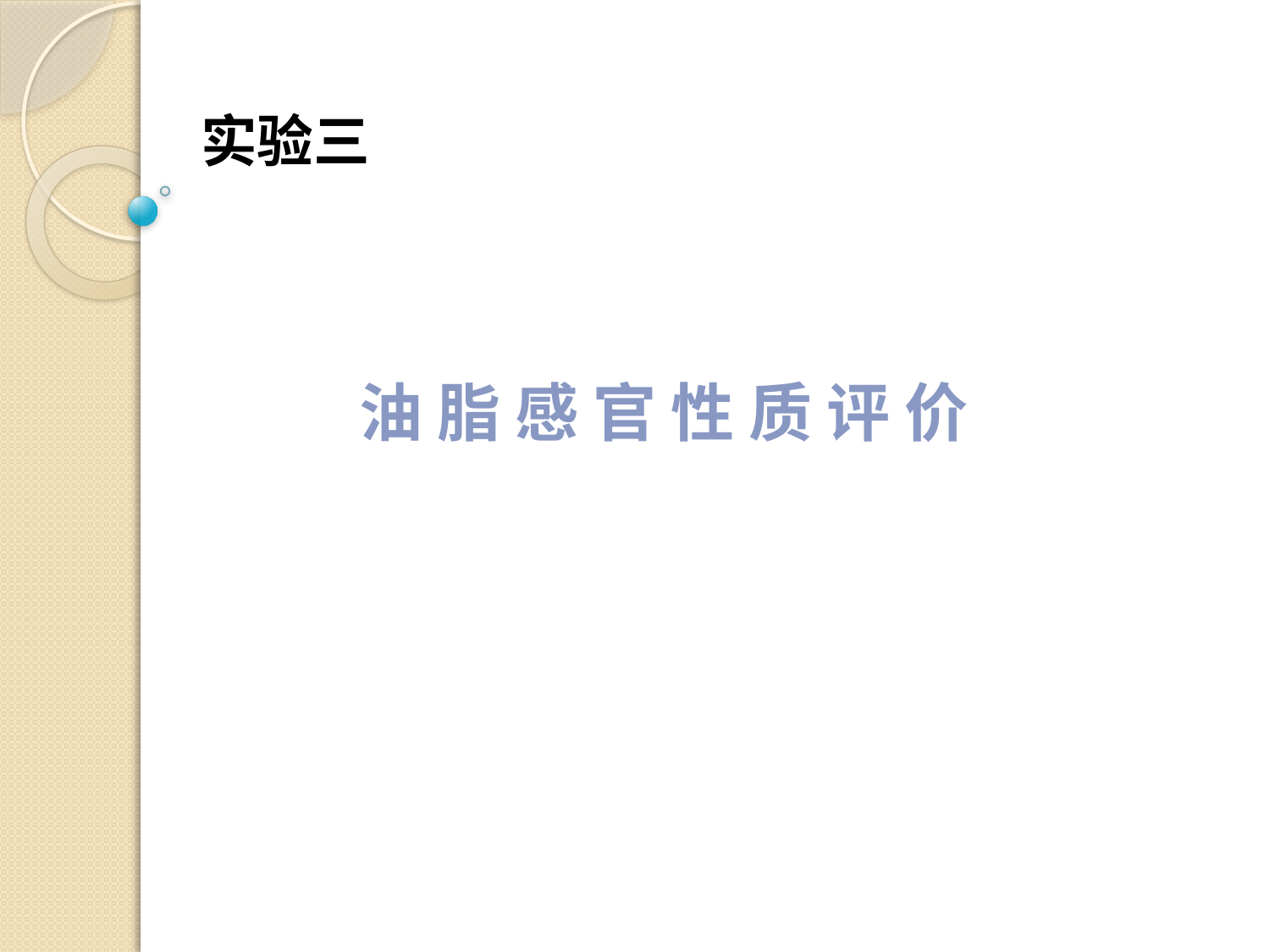

实验三
 油 脂 感 官 性 质 评 价